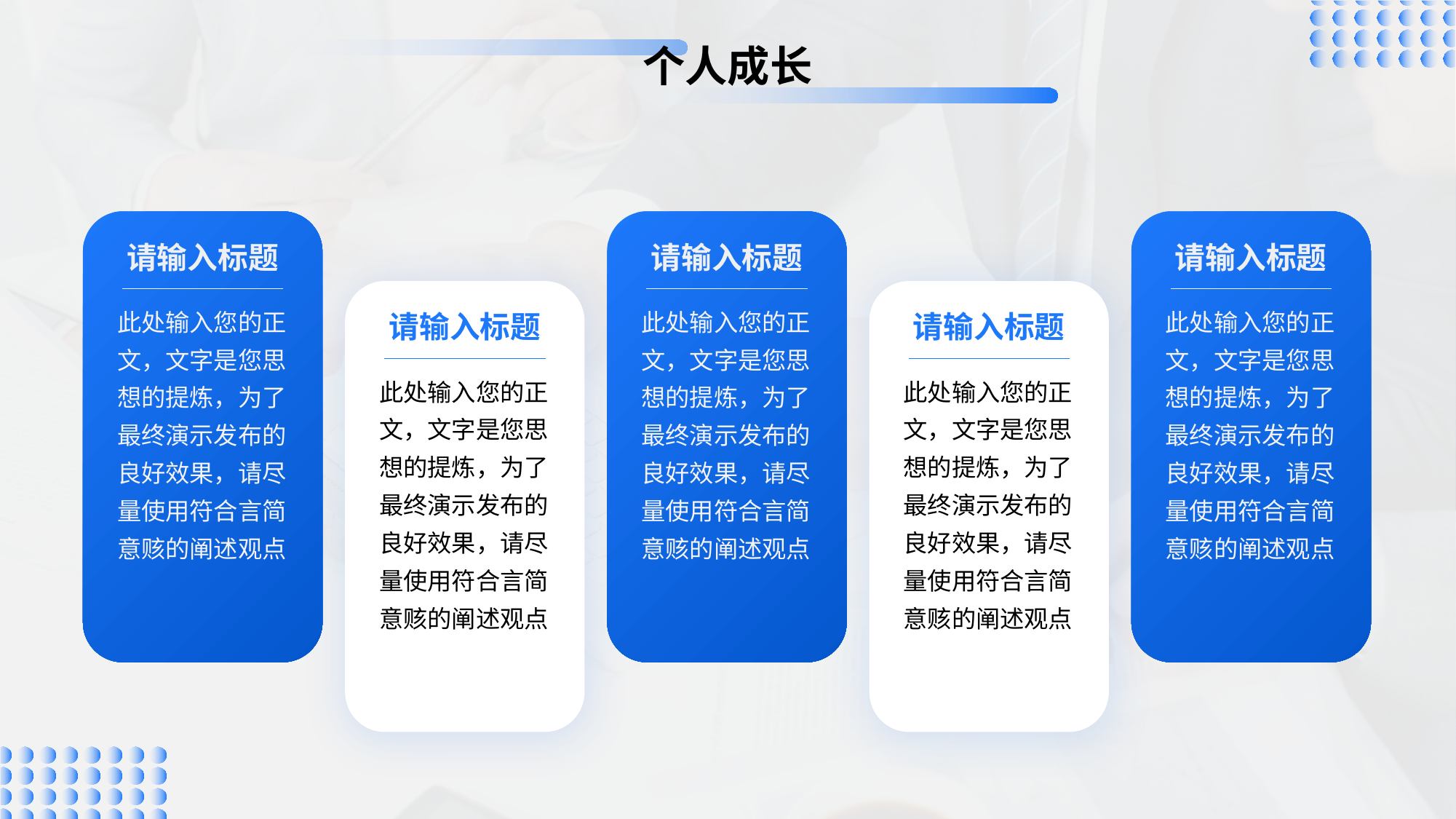

# 个人成长
01

请输入标题
此处输入您的正文，文字是您思想的提炼，为了最终演示发布的良好效果，请尽量使用符合言简意赅的阐述观点
03

请输入标题
此处输入您的正文，文字是您思想的提炼，为了最终演示发布的良好效果，请尽量使用符合言简意赅的阐述观点
05

请输入标题
此处输入您的正文，文字是您思想的提炼，为了最终演示发布的良好效果，请尽量使用符合言简意赅的阐述观点
02

请输入标题
此处输入您的正文，文字是您思想的提炼，为了最终演示发布的良好效果，请尽量使用符合言简意赅的阐述观点
04

请输入标题
此处输入您的正文，文字是您思想的提炼，为了最终演示发布的良好效果，请尽量使用符合言简意赅的阐述观点